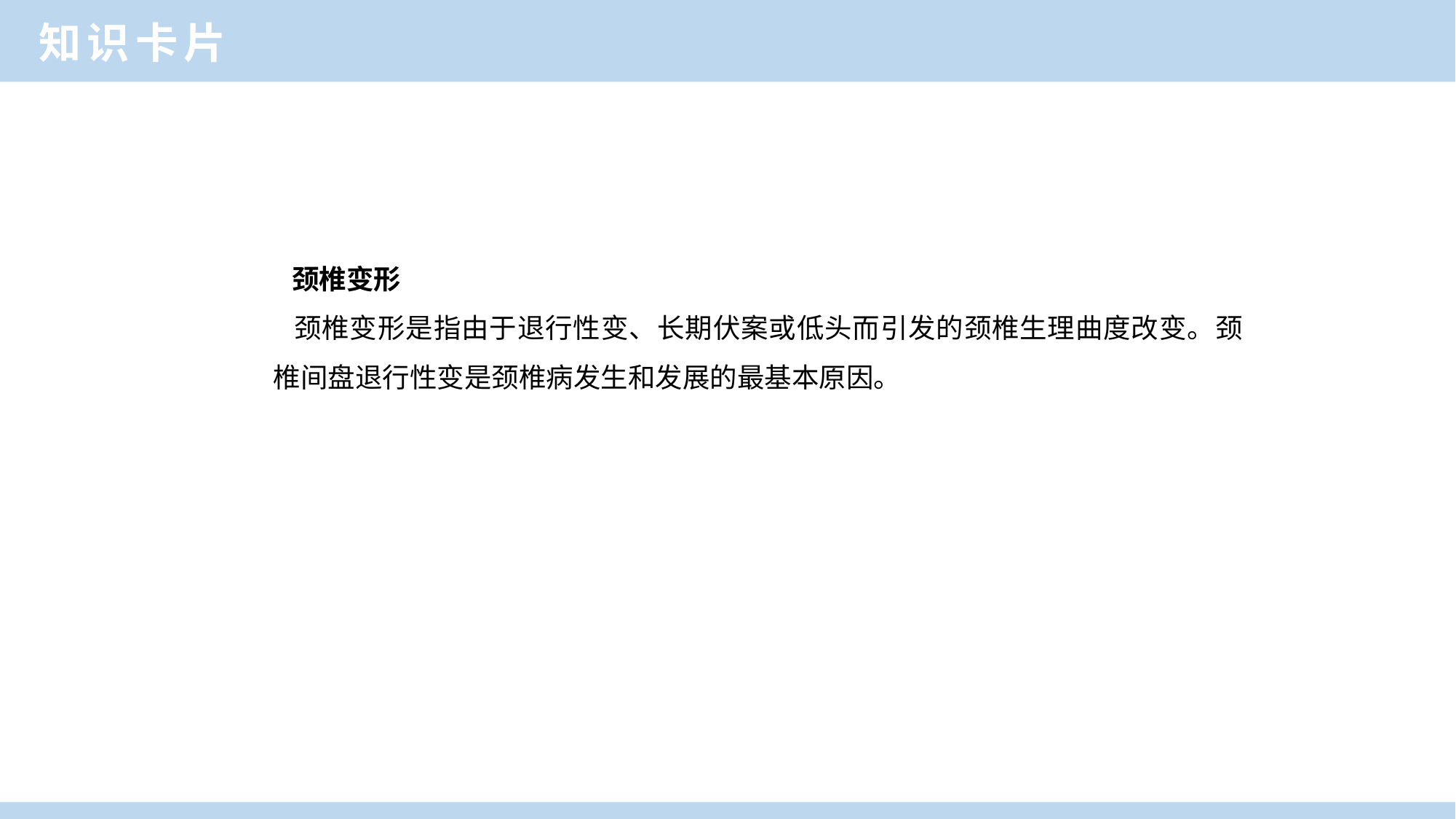

知识卡片
  颈椎变形
  颈椎变形是指由于退行性变、长期伏案或低头而引发的颈椎生理曲度改变。颈椎间盘退行性变是颈椎病发生和发展的最基本原因。